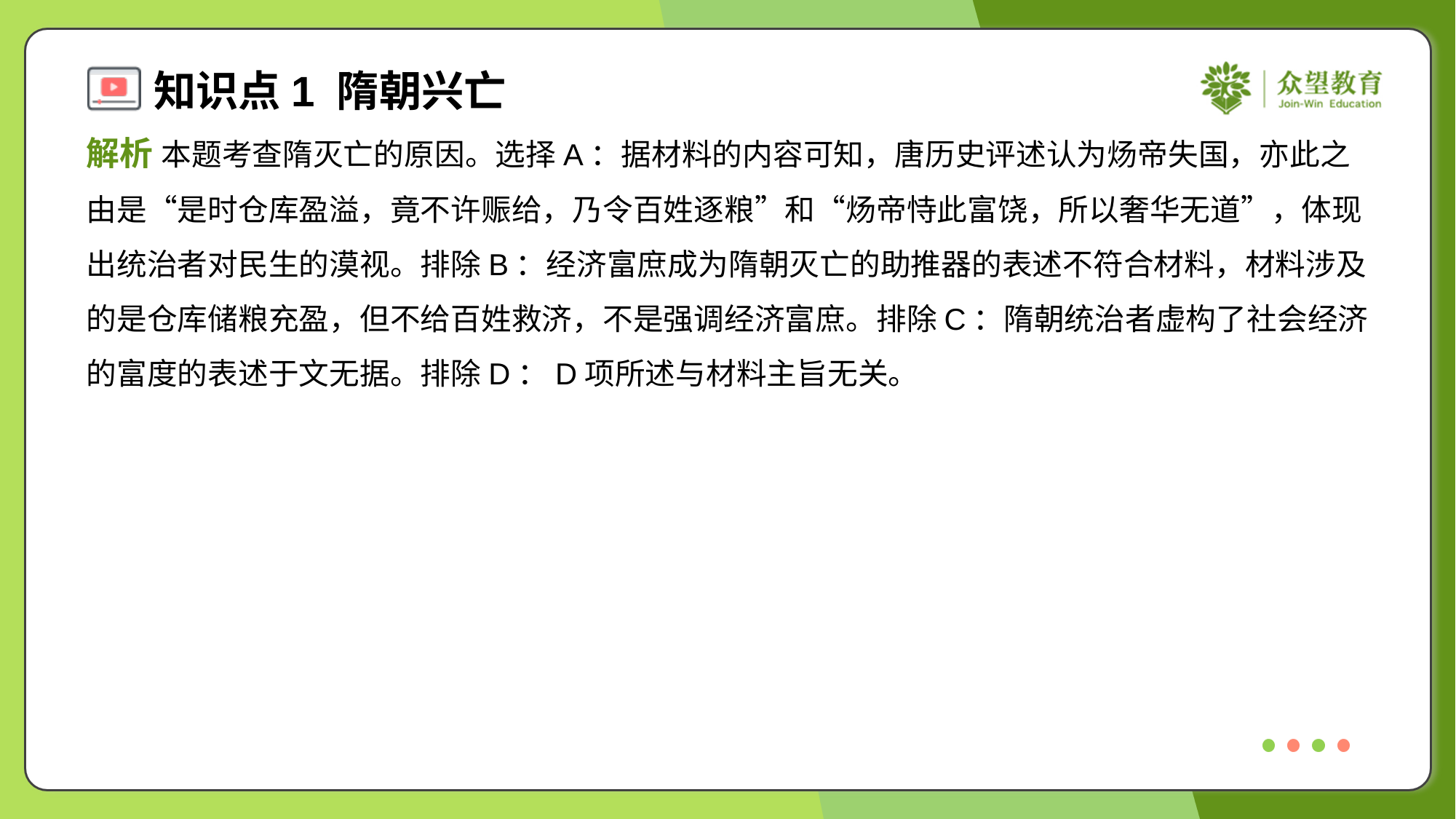

解析 本题考查隋灭亡的原因。选择A：据材料的内容可知，唐历史评述认为炀帝失国，亦此之
由是“是时仓库盈溢，竟不许赈给，乃令百姓逐粮”和“炀帝恃此富饶，所以奢华无道”，体现
出统治者对民生的漠视。排除B：经济富庶成为隋朝灭亡的助推器的表述不符合材料，材料涉及
的是仓库储粮充盈，但不给百姓救济，不是强调经济富庶。排除C：隋朝统治者虚构了社会经济
的富度的表述于文无据。排除D：D项所述与材料主旨无关。